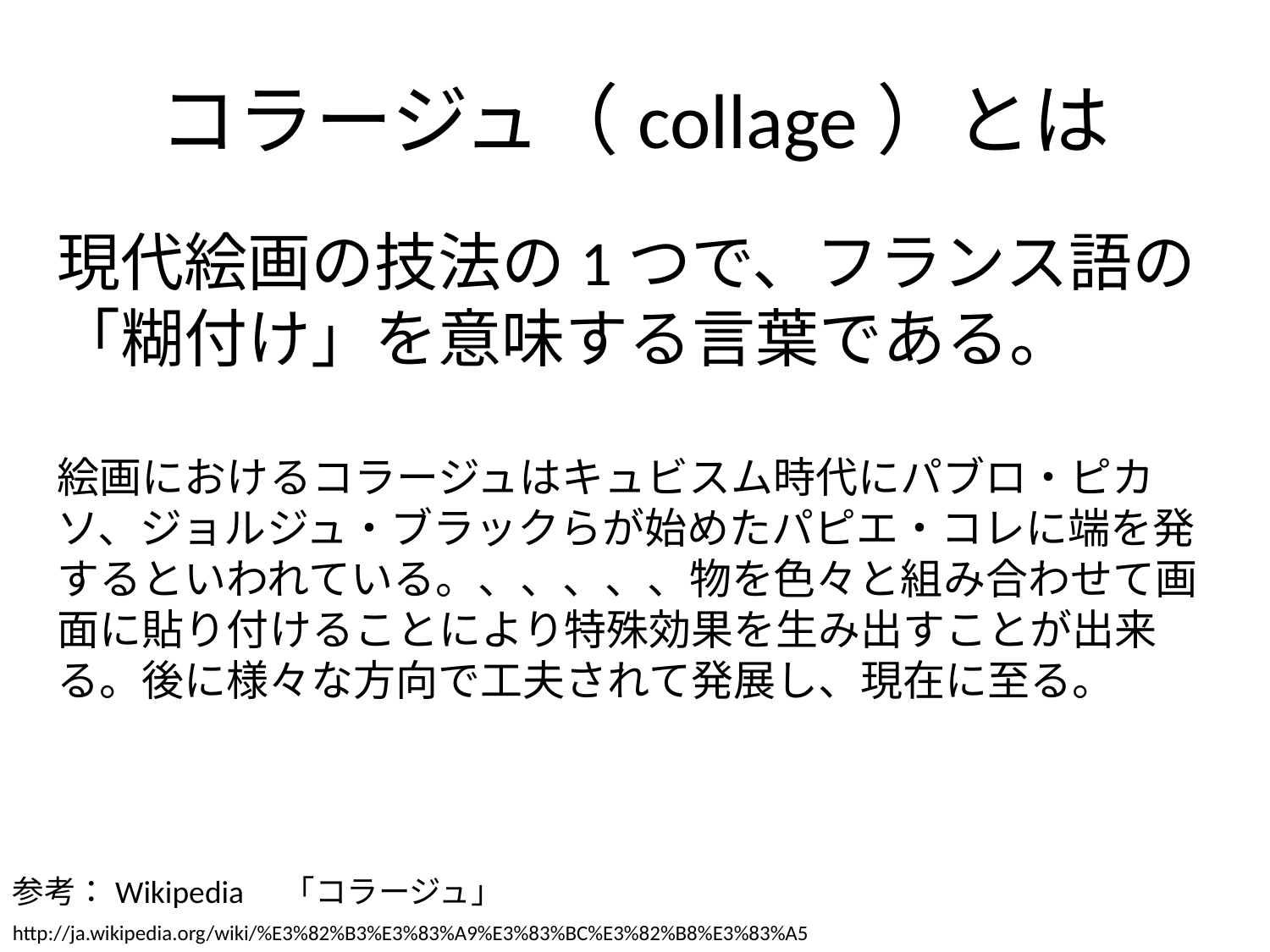

# コラージュ（collage）とは
現代絵画の技法の1つで、フランス語の
「糊付け」を意味する言葉である。

絵画におけるコラージュはキュビスム時代にパブロ・ピカソ、ジョルジュ・ブラックらが始めたパピエ・コレに端を発するといわれている。、、、、、物を色々と組み合わせて画面に貼り付けることにより特殊効果を生み出すことが出来る。後に様々な方向で工夫されて発展し、現在に至る。
参考：Wikipedia　「コラージュ」
http://ja.wikipedia.org/wiki/%E3%82%B3%E3%83%A9%E3%83%BC%E3%82%B8%E3%83%A5